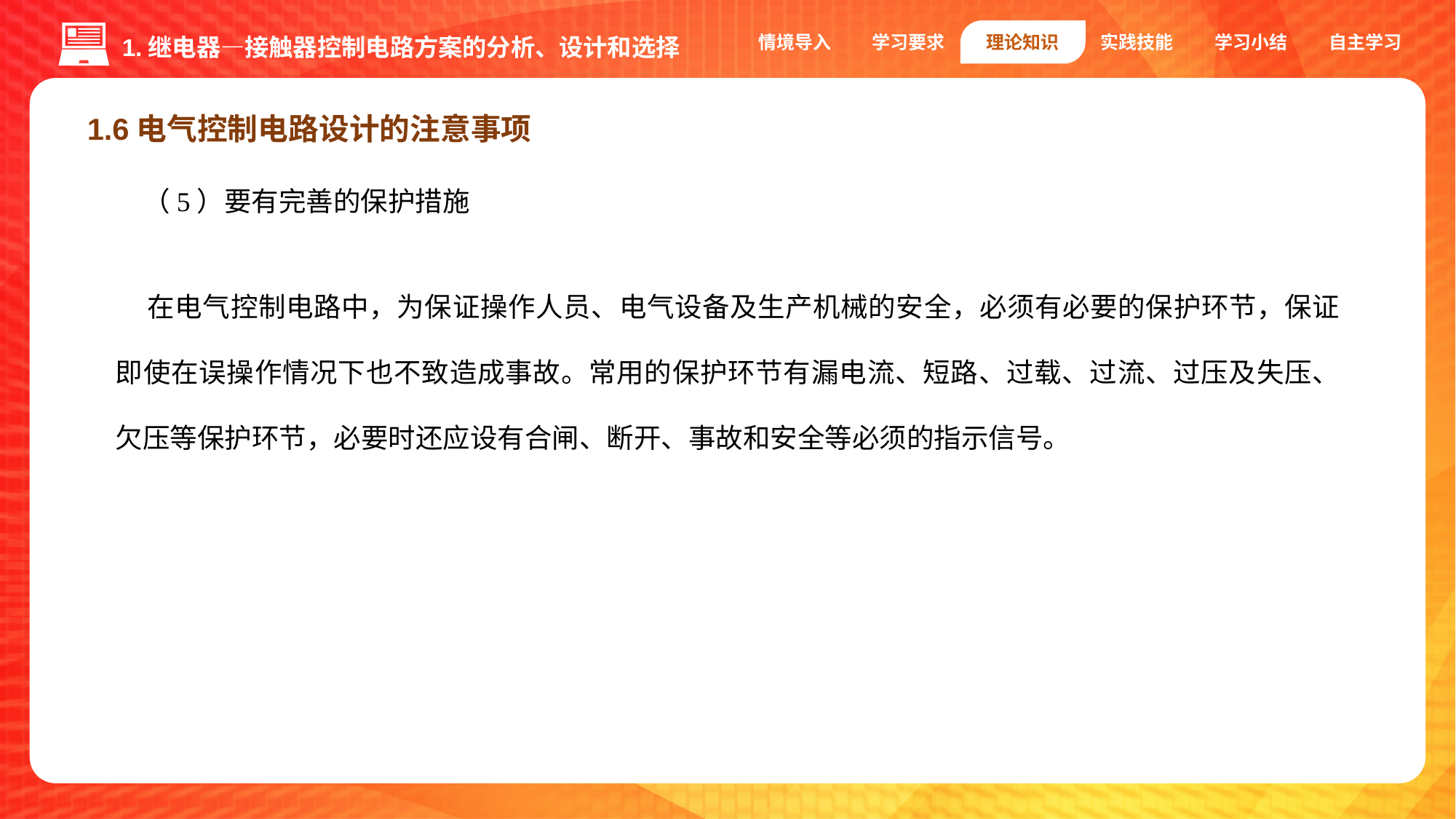

情境导入
学习要求
理论知识
实践技能
学习小结
自主学习

1.继电器—接触器控制电路方案的分析、设计和选择

1.6电气控制电路设计的注意事项
（5）要有完善的保护措施
在电气控制电路中，为保证操作人员、电气设备及生产机械的安全，必须有必要的保护环节，保证即使在误操作情况下也不致造成事故。常用的保护环节有漏电流、短路、过载、过流、过压及失压、欠压等保护环节，必要时还应设有合闸、断开、事故和安全等必须的指示信号。